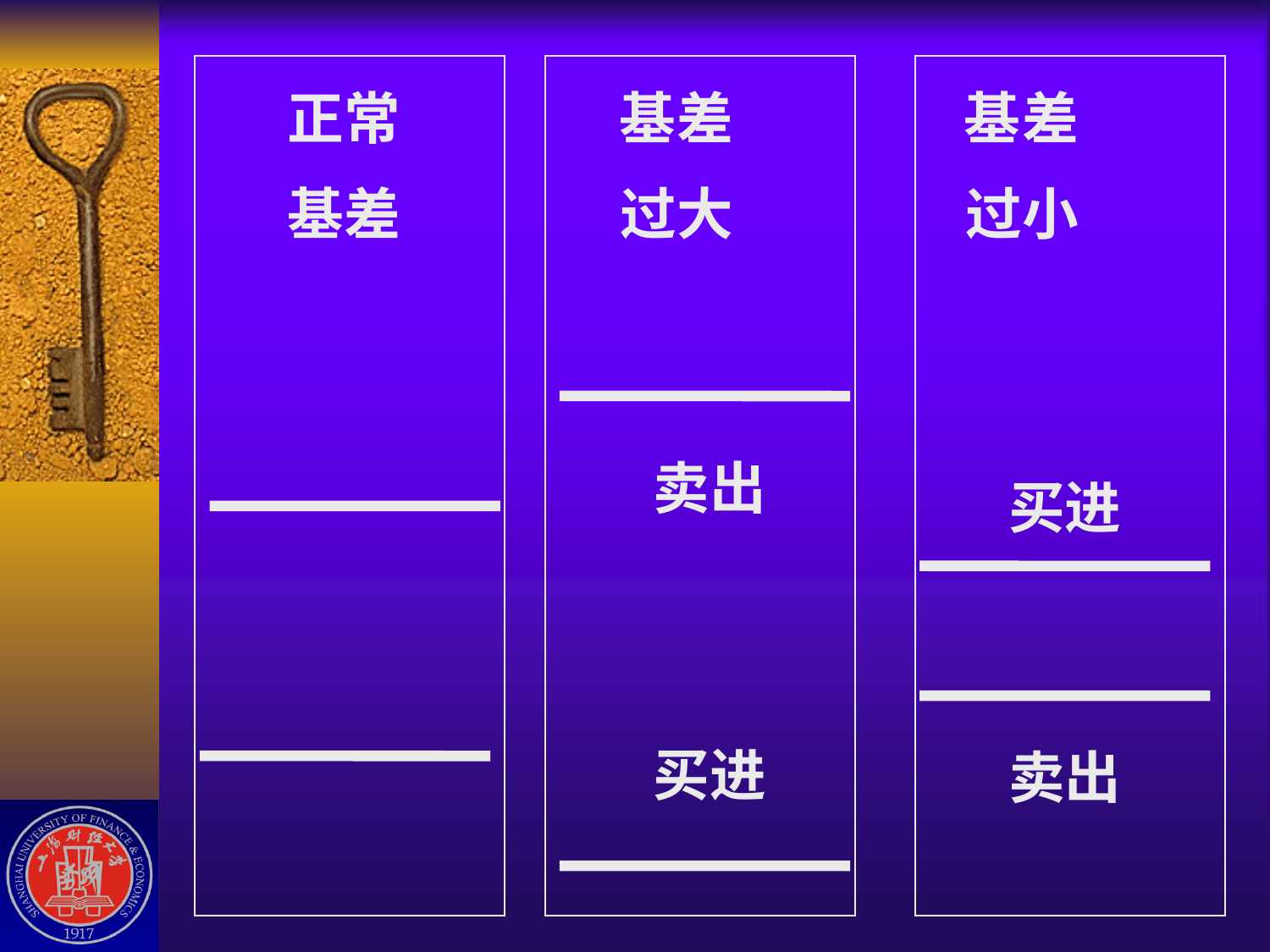

正常                 基差                  基差
基差                 过大                  过小

卖出

买进
买进
卖出